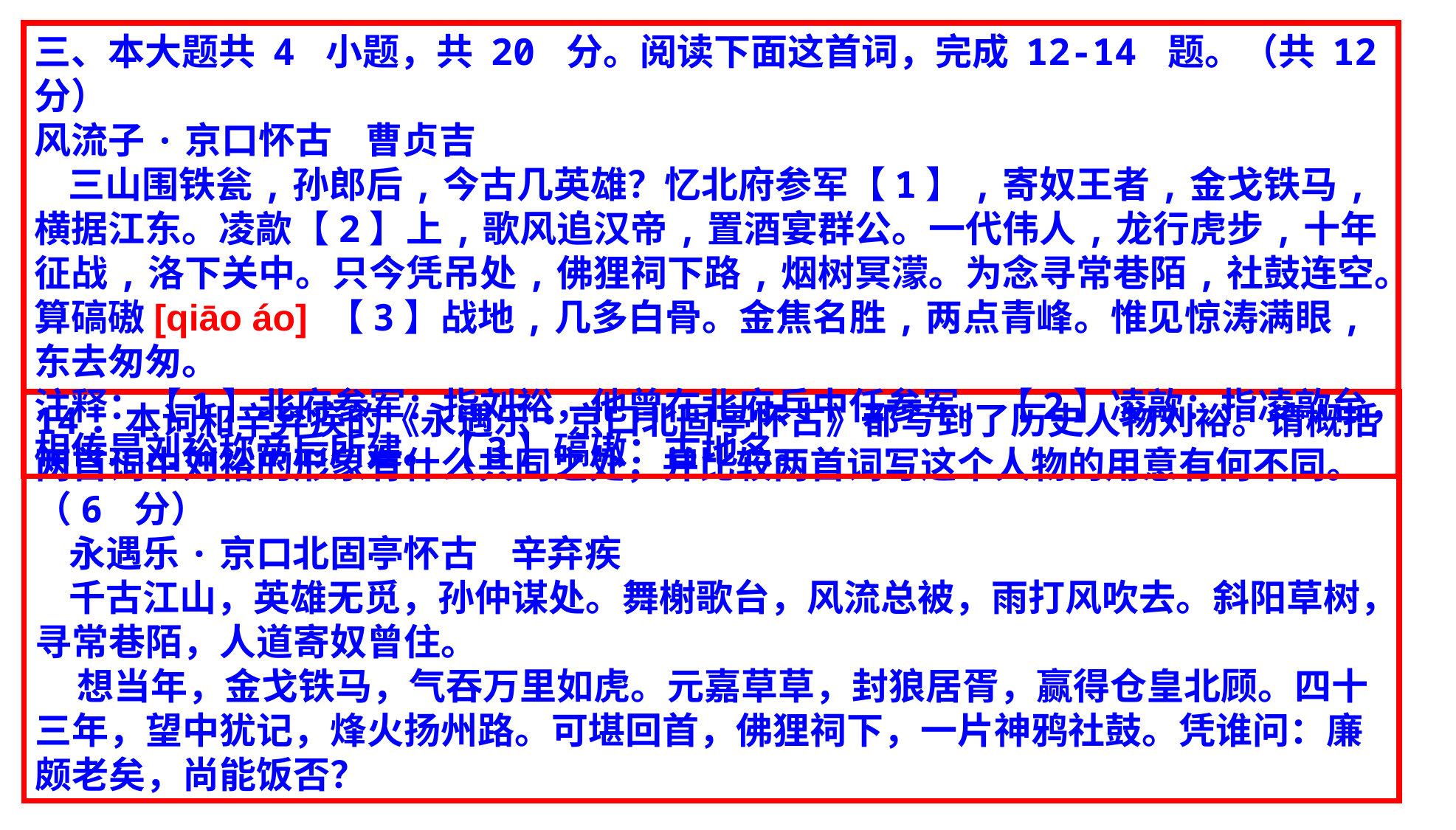

三、本大题共 4 小题，共 20 分。阅读下面这首词，完成 12-14 题。（共 12 分）
风流子·京口怀古    曹贞吉
   三山围铁瓮,孙郎后,今古几英雄？忆北府参军【1】,寄奴王者,金戈铁马,横据江东。凌歊【2】上,歌风追汉帝,置酒宴群公。一代伟人,龙行虎步,十年征战,洛下关中。只今凭吊处,佛狸祠下路,烟树冥濛。为念寻常巷陌,社鼓连空。算碻磝[qiāo áo] 【3】战地,几多白骨。金焦名胜,两点青峰。惟见惊涛满眼,东去匆匆。
注释：【1】北府参军：指刘裕，他曾在北府兵中任参军。【2】凌歊：指凌歊台，相传是刘裕称帝后所建。【3】碻磝：古地名。
14．本词和辛弃疾的《永遇乐•京口北固亭怀古》都写到了历史人物刘裕。请概括两首词中刘裕的形象有什么共同之处，并比较两首词写这个人物的用意有何不同。（6 分）
   永遇乐·京口北固亭怀古    辛弃疾
   千古江山，英雄无觅，孙仲谋处。舞榭歌台，风流总被，雨打风吹去。斜阳草树，寻常巷陌，人道寄奴曾住。
    想当年，金戈铁马，气吞万里如虎。元嘉草草，封狼居胥，赢得仓皇北顾。四十三年，望中犹记，烽火扬州路。可堪回首，佛狸祠下，一片神鸦社鼓。凭谁问：廉颇老矣，尚能饭否？